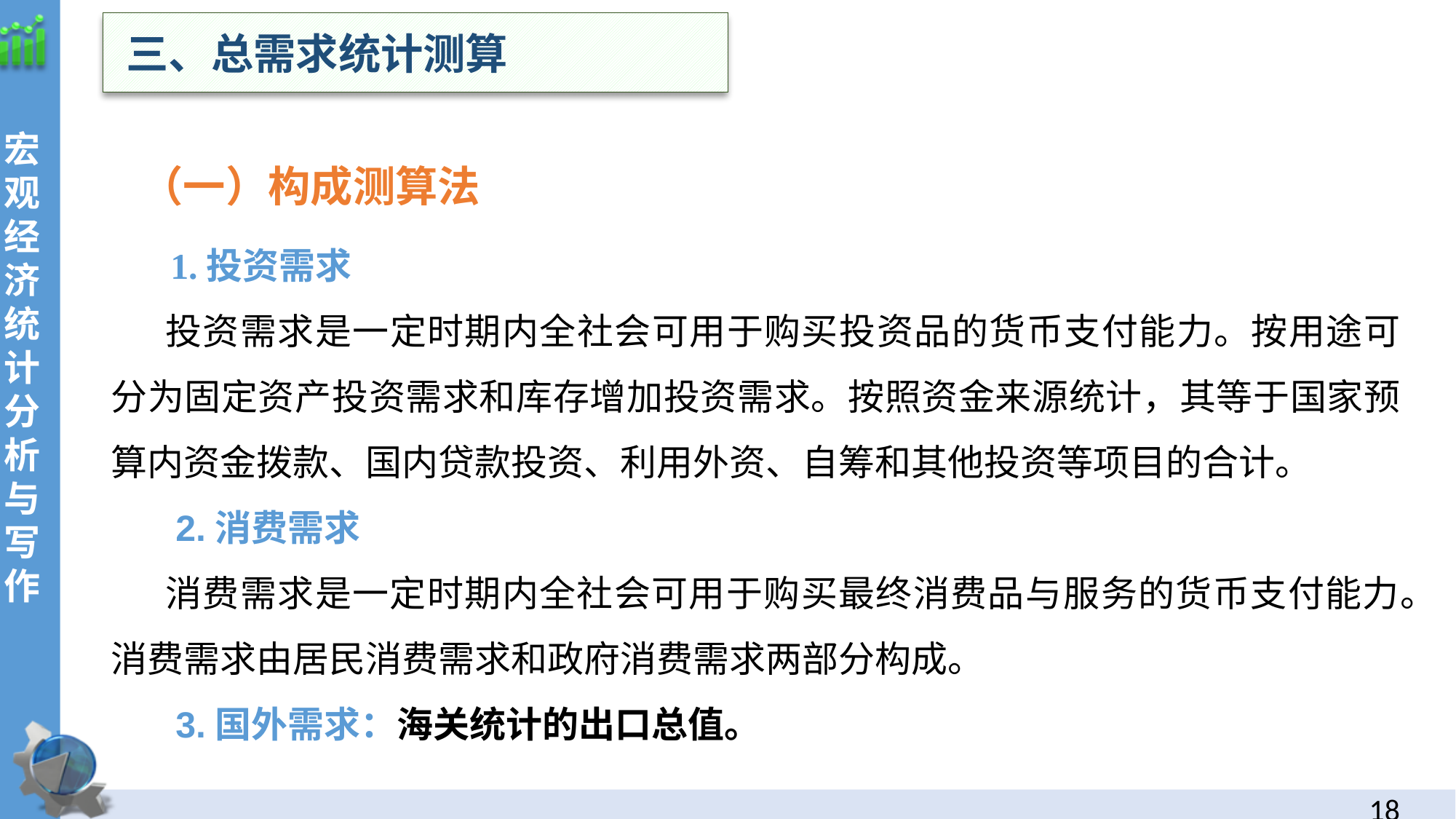

三、总需求统计测算
（一）构成测算法
   1.投资需求
投资需求是一定时期内全社会可用于购买投资品的货币支付能力。按用途可分为固定资产投资需求和库存增加投资需求。按照资金来源统计，其等于国家预算内资金拨款、国内贷款投资、利用外资、自筹和其他投资等项目的合计。
 2.消费需求
消费需求是一定时期内全社会可用于购买最终消费品与服务的货币支付能力。消费需求由居民消费需求和政府消费需求两部分构成。
 3.国外需求：海关统计的出口总值。

18